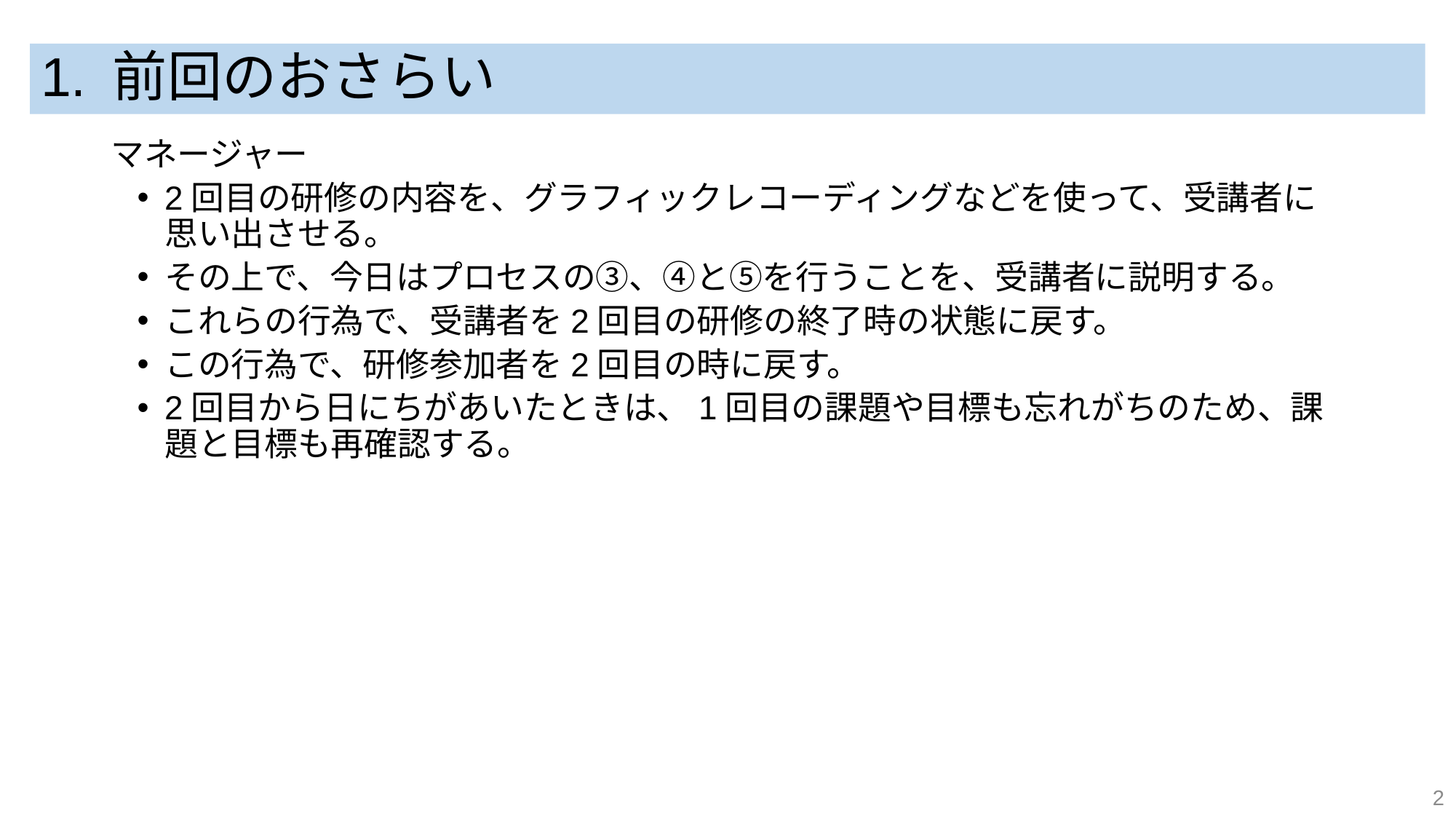

# 1. 前回のおさらい
マネージャー
2回目の研修の内容を、グラフィックレコーディングなどを使って、受講者に思い出させる。
その上で、今日はプロセスの③、④と⑤を行うことを、受講者に説明する。
これらの行為で、受講者を2回目の研修の終了時の状態に戻す。
この行為で、研修参加者を2回目の時に戻す。
2回目から日にちがあいたときは、1回目の課題や目標も忘れがちのため、課題と目標も再確認する。
2